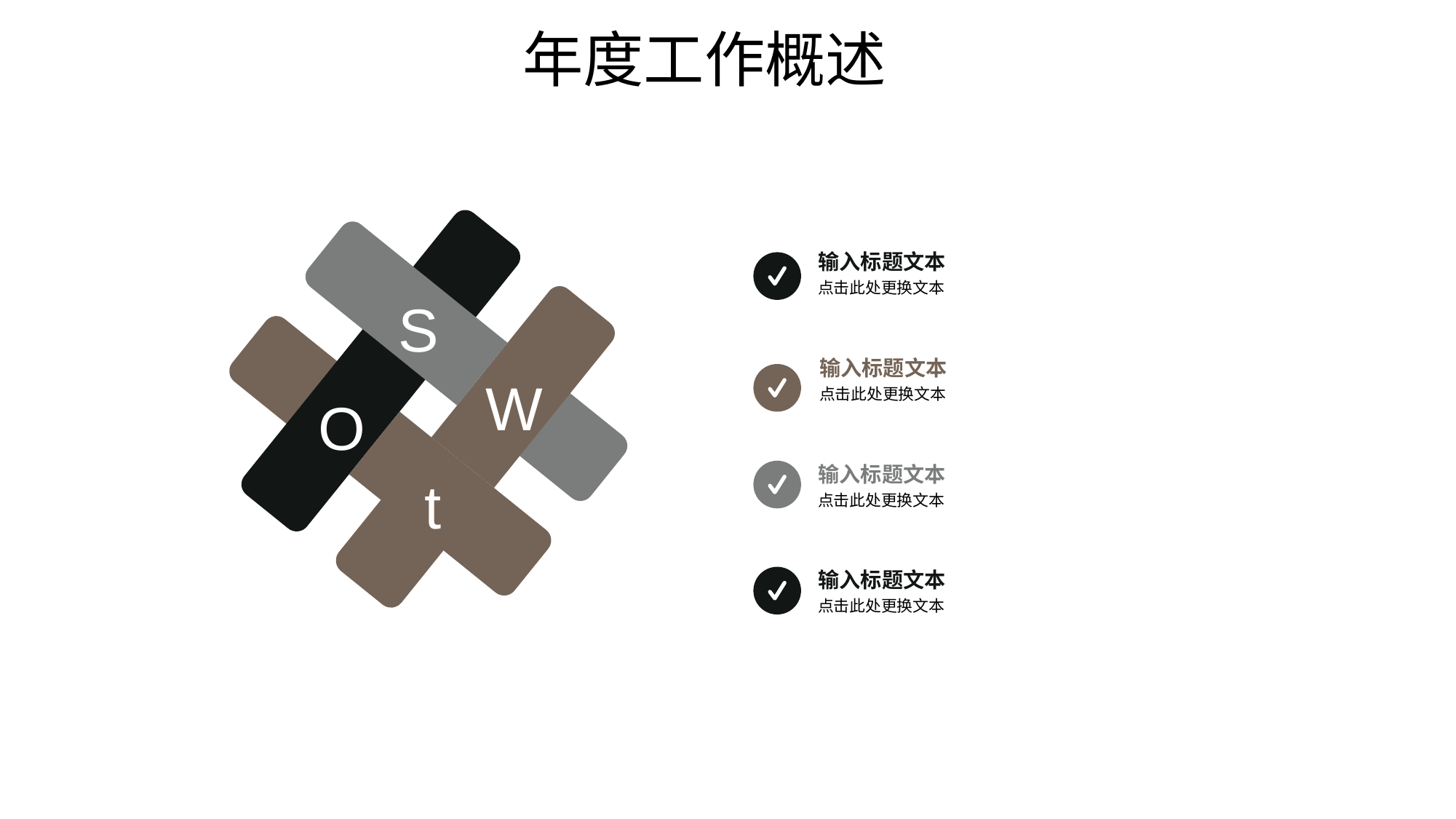

年度工作概述

S
W
O
t
输入标题文本
点击此处更换文本

输入标题文本
点击此处更换文本

输入标题文本
点击此处更换文本

输入标题文本
点击此处更换文本